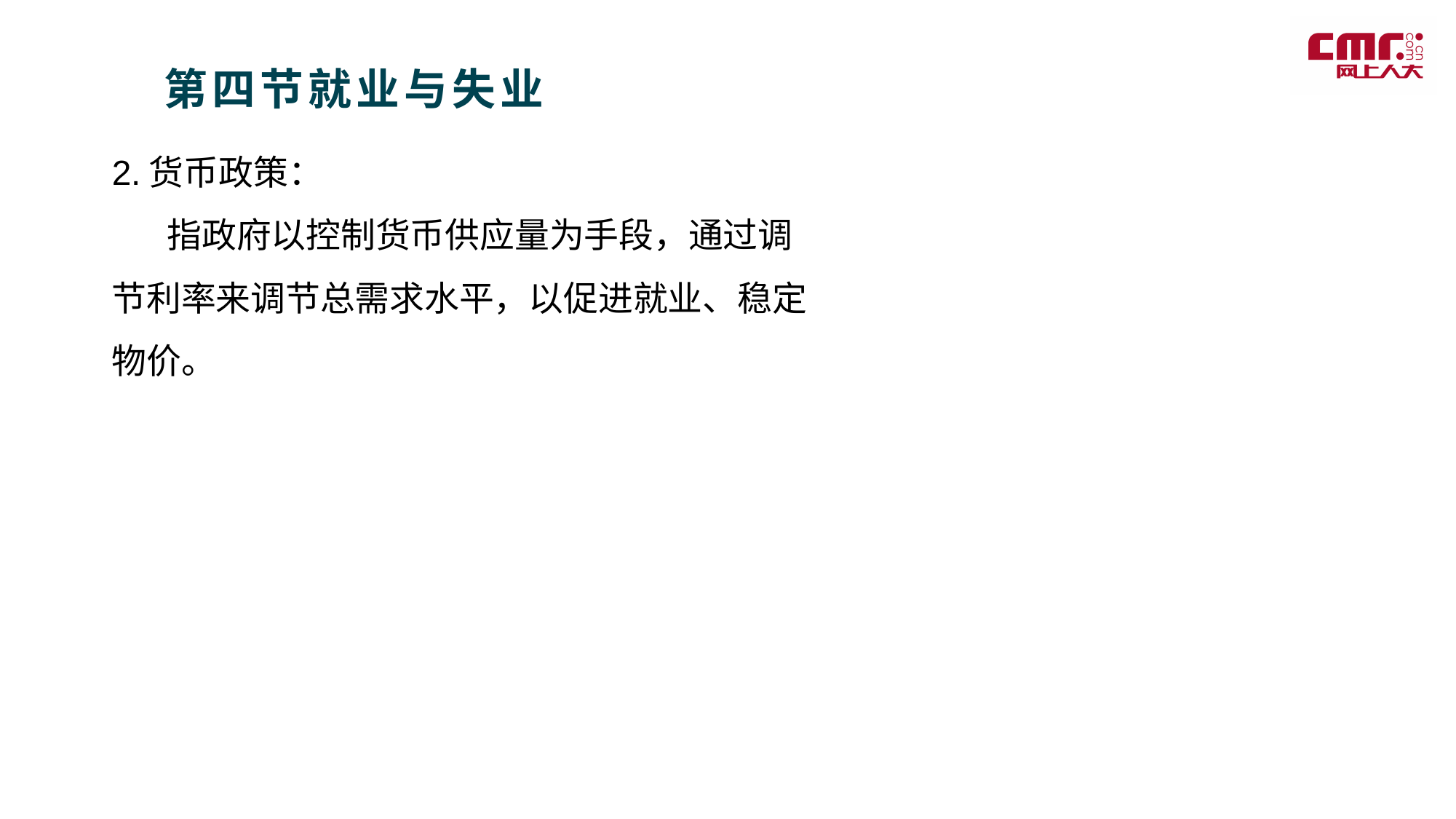

第四节就业与失业
2.货币政策：
      指政府以控制货币供应量为手段，通过调节利率来调节总需求水平，以促进就业、稳定物价。